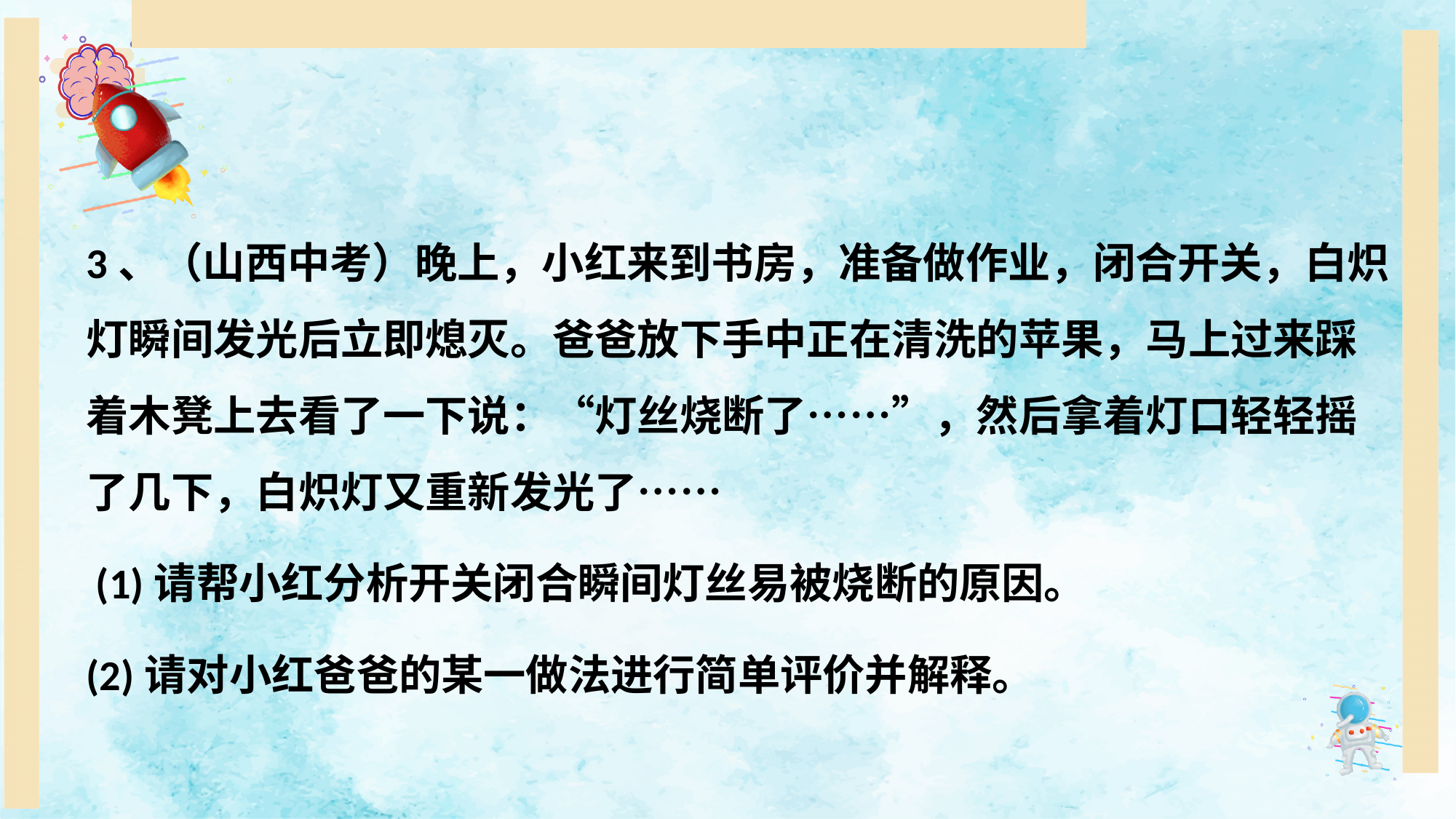

3、（山西中考）晚上，小红来到书房，准备做作业，闭合开关，白炽灯瞬间发光后立即熄灭。爸爸放下手中正在清洗的苹果，马上过来踩着木凳上去看了一下说：“灯丝烧断了……”，然后拿着灯口轻轻摇了几下，白炽灯又重新发光了……
 (1)请帮小红分析开关闭合瞬间灯丝易被烧断的原因。
(2)请对小红爸爸的某一做法进行简单评价并解释。